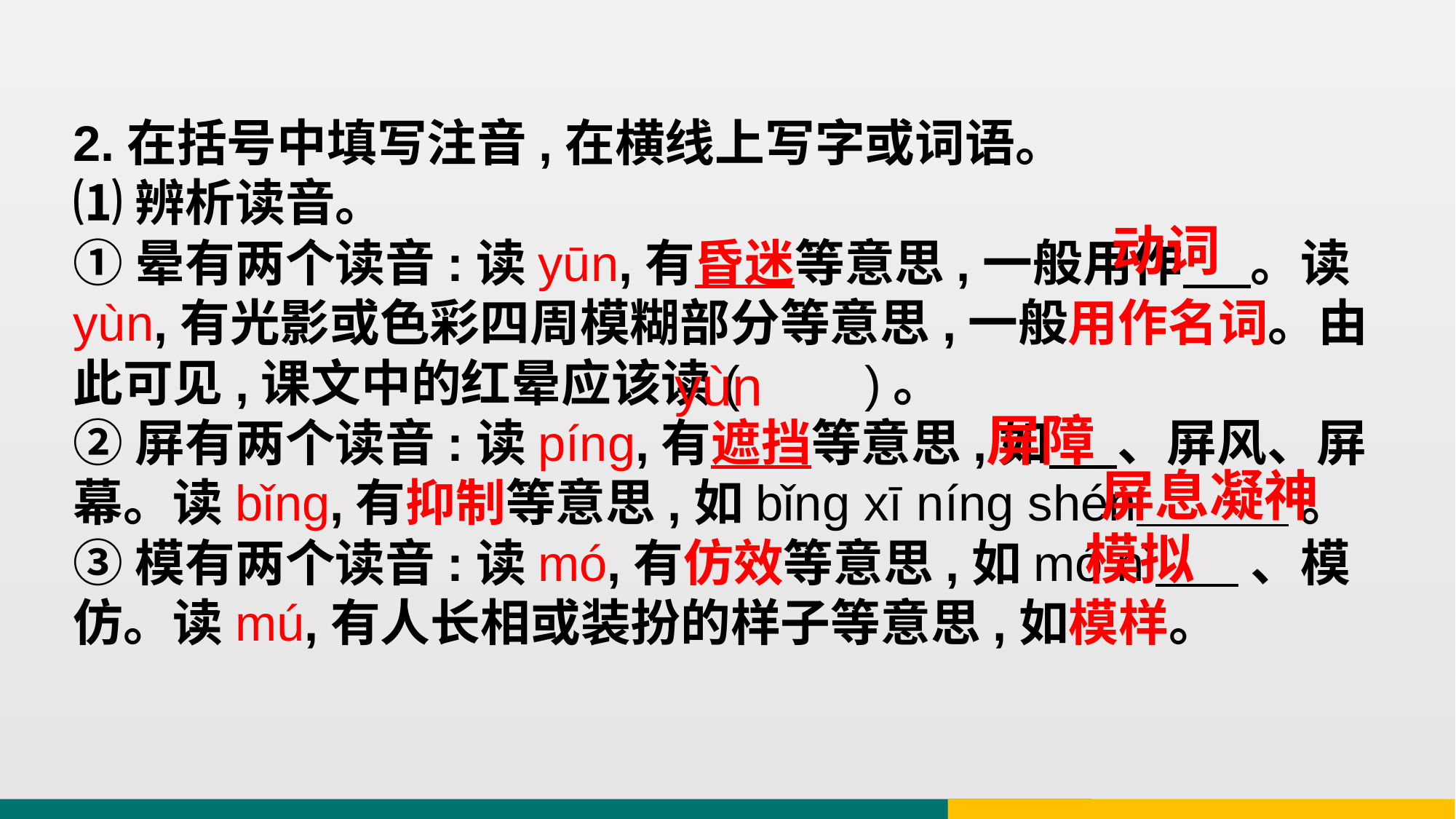

2.在括号中填写注音,在横线上写字或词语。
⑴辨析读音。
①晕有两个读音:读yūn,有昏迷等意思,一般用作      。读yùn,有光影或色彩四周模糊部分等意思,一般用作名词。由此可见,课文中的红晕应该读(         )。
②屏有两个读音:读píng,有遮挡等意思,如      、屏风、屏幕。读bǐng,有抑制等意思,如bǐng xī níng shén           。
③模有两个读音:读mó,有仿效等意思,如mó nǐ      、模仿。读mú,有人长相或装扮的样子等意思,如模样。
动词
yùn
屏障
屏息凝神
模拟